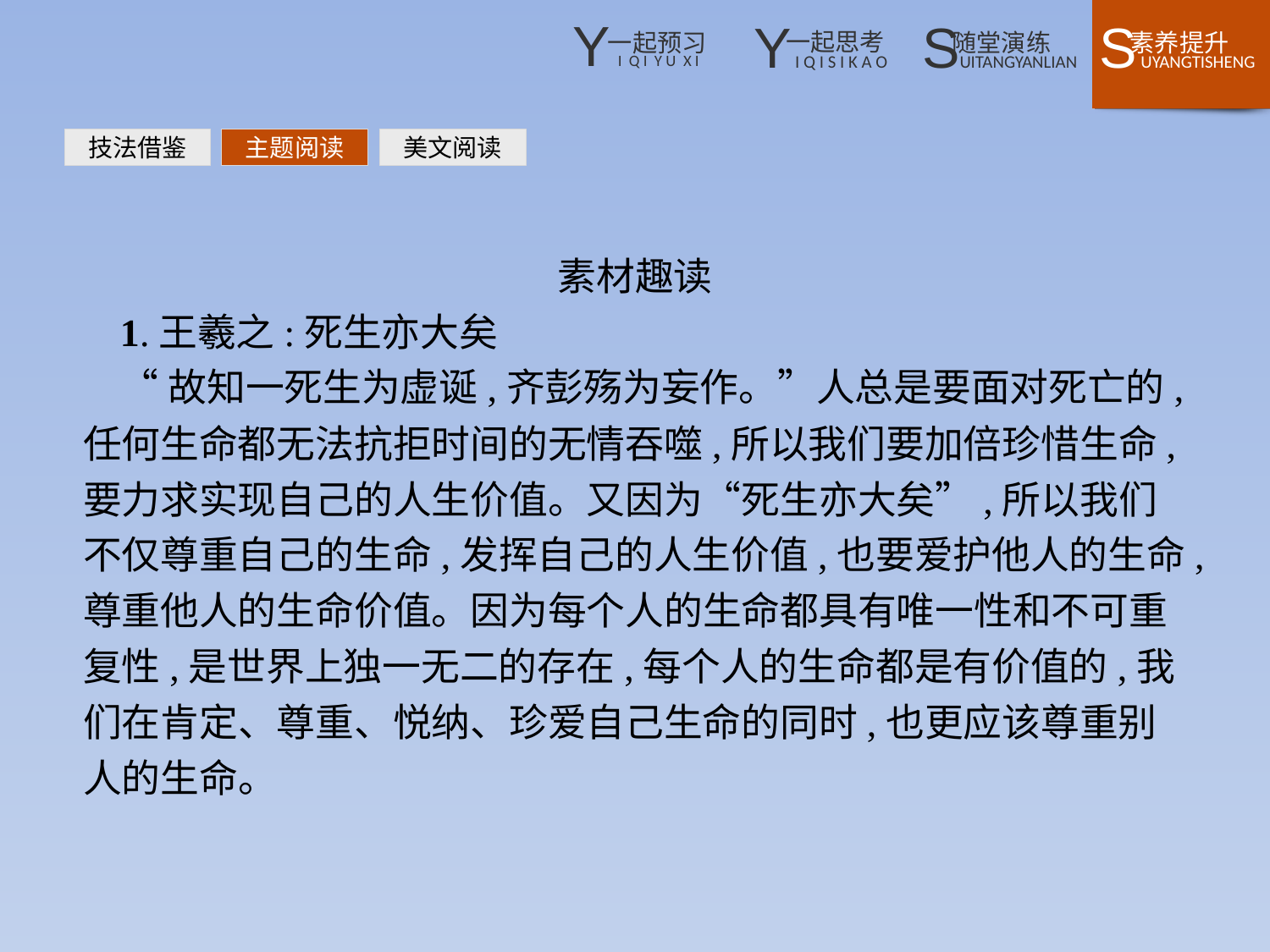

技法借鉴
主题阅读
美文阅读
素材趣读
1.王羲之:死生亦大矣
“故知一死生为虚诞,齐彭殇为妄作。”人总是要面对死亡的,任何生命都无法抗拒时间的无情吞噬,所以我们要加倍珍惜生命,要力求实现自己的人生价值。又因为“死生亦大矣”,所以我们不仅尊重自己的生命,发挥自己的人生价值,也要爱护他人的生命,尊重他人的生命价值。因为每个人的生命都具有唯一性和不可重复性,是世界上独一无二的存在,每个人的生命都是有价值的,我们在肯定、尊重、悦纳、珍爱自己生命的同时,也更应该尊重别人的生命。